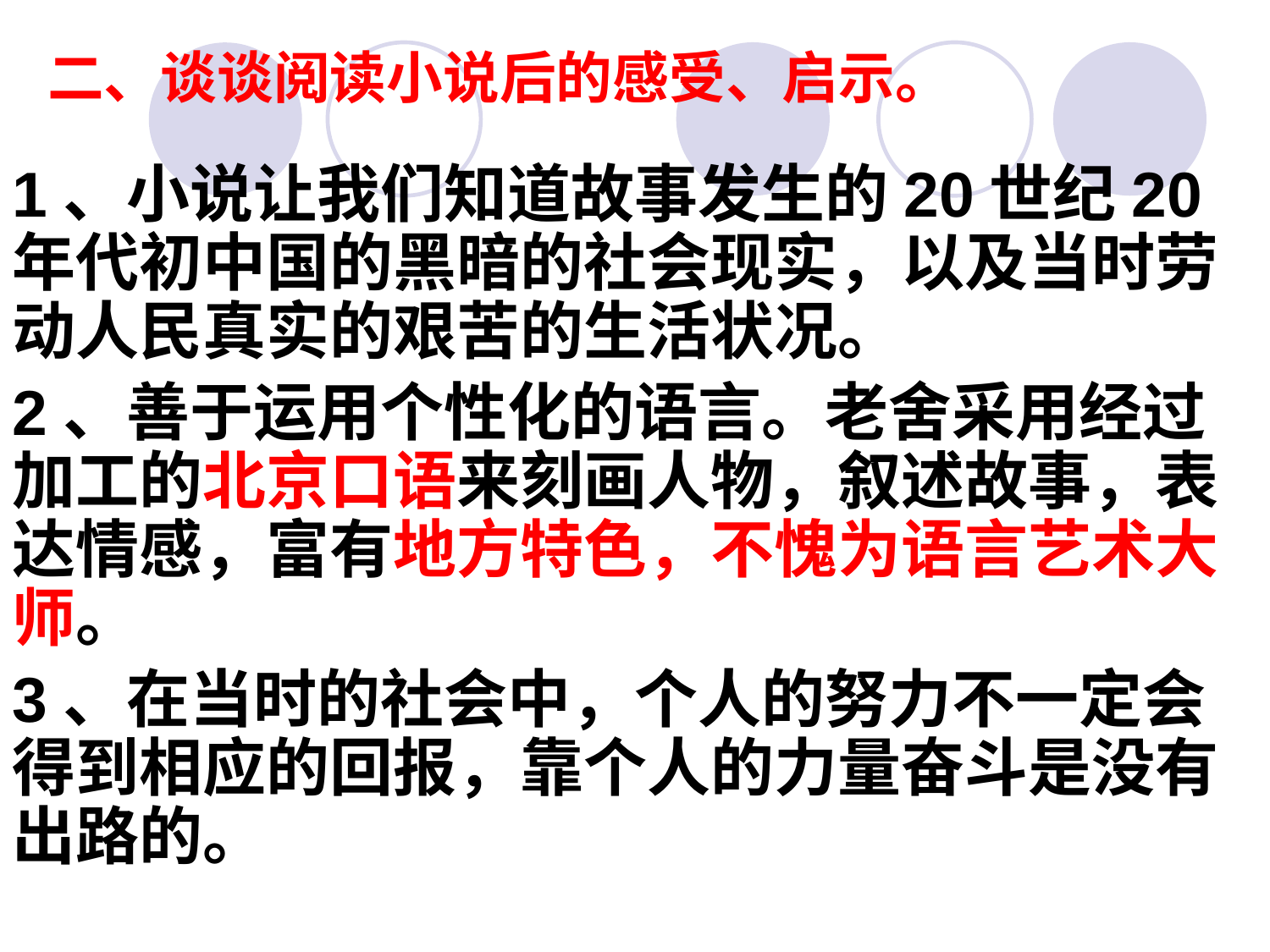

二、谈谈阅读小说后的感受、启示。
1、小说让我们知道故事发生的20世纪20年代初中国的黑暗的社会现实，以及当时劳动人民真实的艰苦的生活状况。
2、善于运用个性化的语言。老舍采用经过加工的北京口语来刻画人物，叙述故事，表达情感，富有地方特色，不愧为语言艺术大师。
3、在当时的社会中，个人的努力不一定会得到相应的回报，靠个人的力量奋斗是没有出路的。